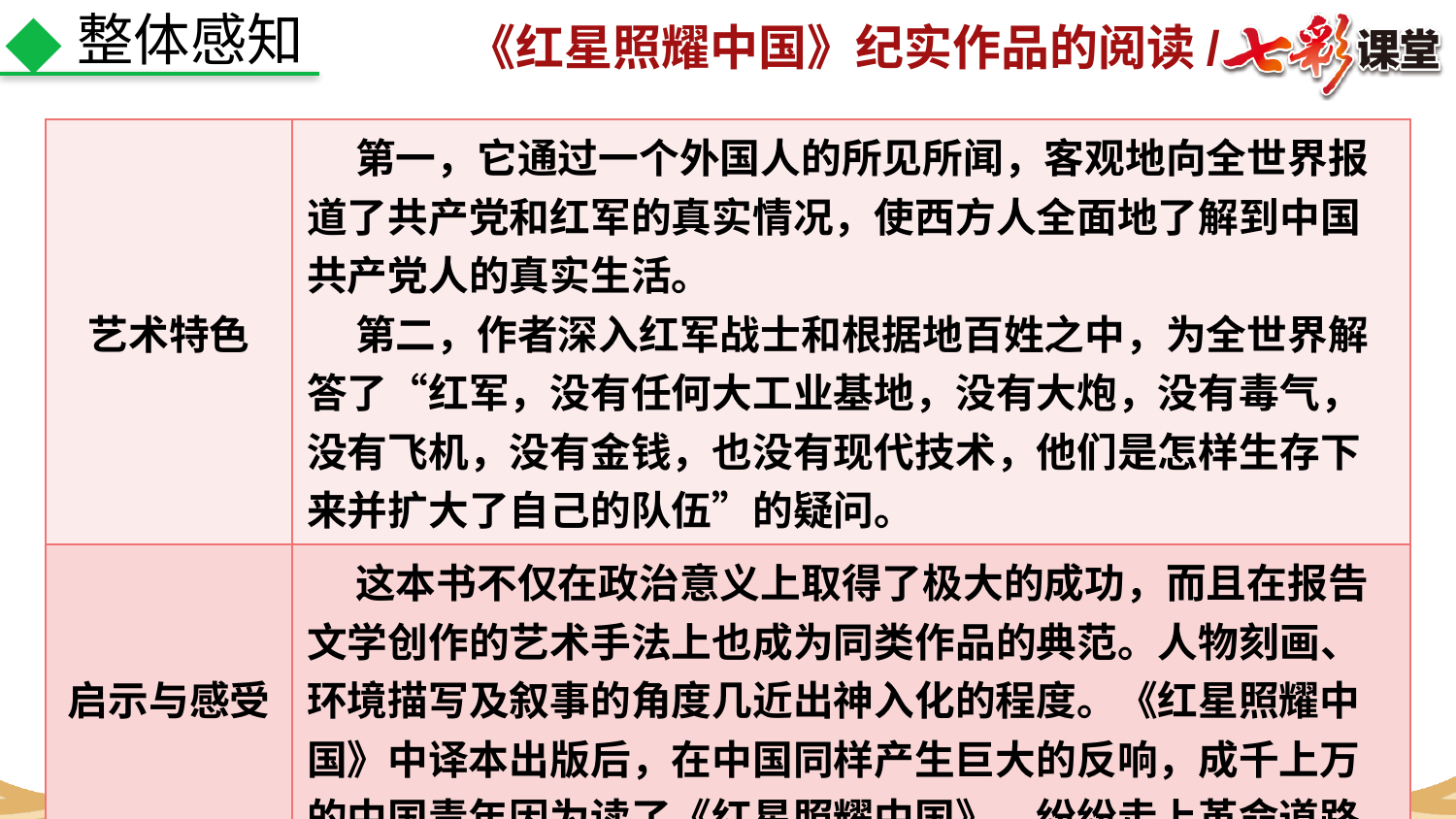

整体感知

| 艺术特色 | 第一，它通过一个外国人的所见所闻，客观地向全世界报道了共产党和红军的真实情况，使西方人全面地了解到中国共产党人的真实生活。 第二，作者深入红军战士和根据地百姓之中，为全世界解答了“红军，没有任何大工业基地，没有大炮，没有毒气，没有飞机，没有金钱，也没有现代技术，他们是怎样生存下来并扩大了自己的队伍”的疑问。 |
| --- | --- |
| 启示与感受 | 这本书不仅在政治意义上取得了极大的成功，而且在报告文学创作的艺术手法上也成为同类作品的典范。人物刻画、环境描写及叙事的角度几近出神入化的程度。《红星照耀中国》中译本出版后，在中国同样产生巨大的反响，成千上万的中国青年因为读了《红星照耀中国》，纷纷走上革命道路。 |